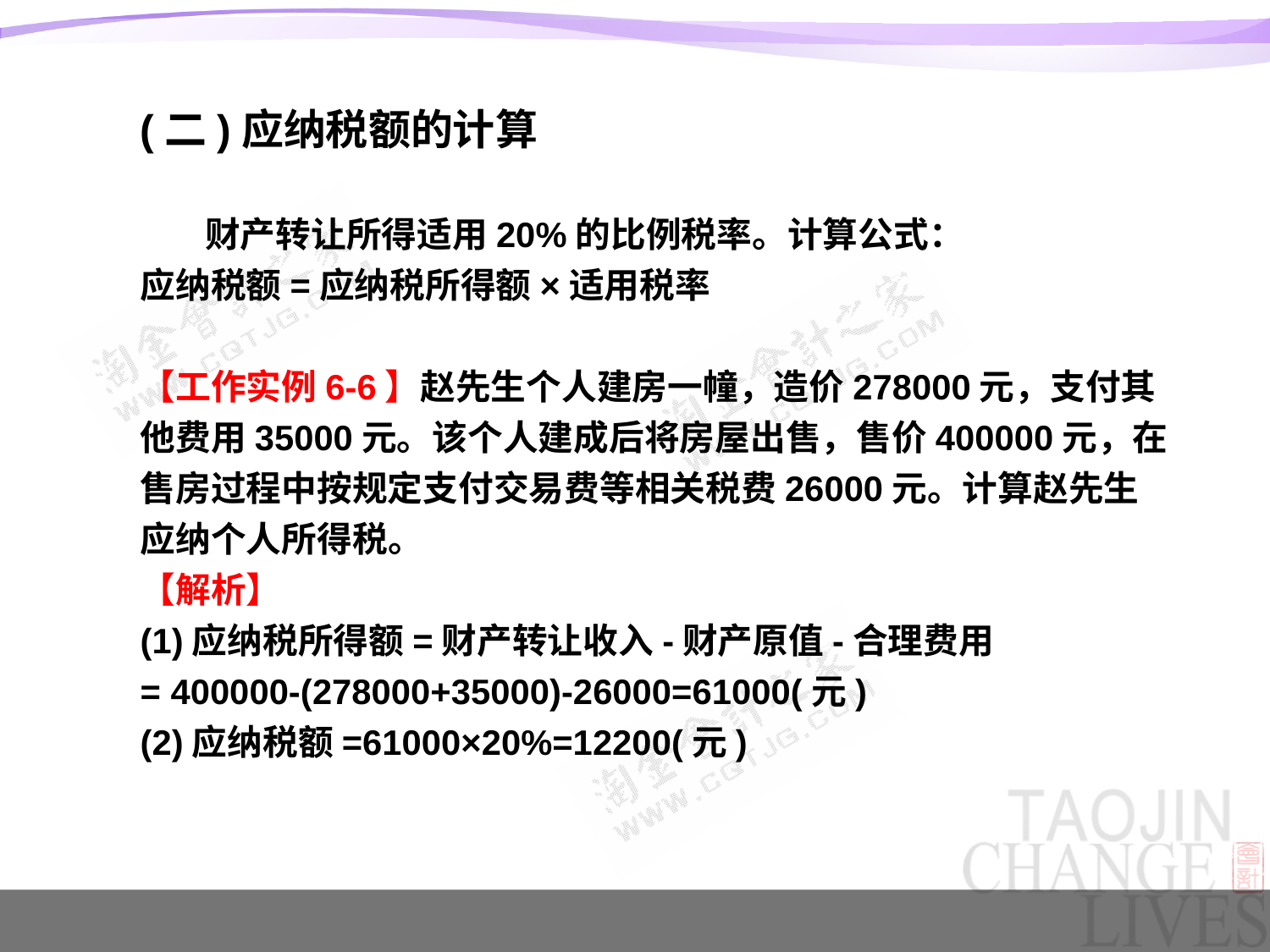

(二)应纳税额的计算

       财产转让所得适用20%的比例税率。计算公式：
应纳税额=应纳税所得额×适用税率

【工作实例6-6】赵先生个人建房一幢，造价278000元，支付其他费用35000元。该个人建成后将房屋出售，售价400000元，在售房过程中按规定支付交易费等相关税费26000元。计算赵先生应纳个人所得税。
【解析】
(1)应纳税所得额=财产转让收入-财产原值-合理费用
= 400000-(278000+35000)-26000=61000(元)
(2)应纳税额=61000×20%=12200(元)